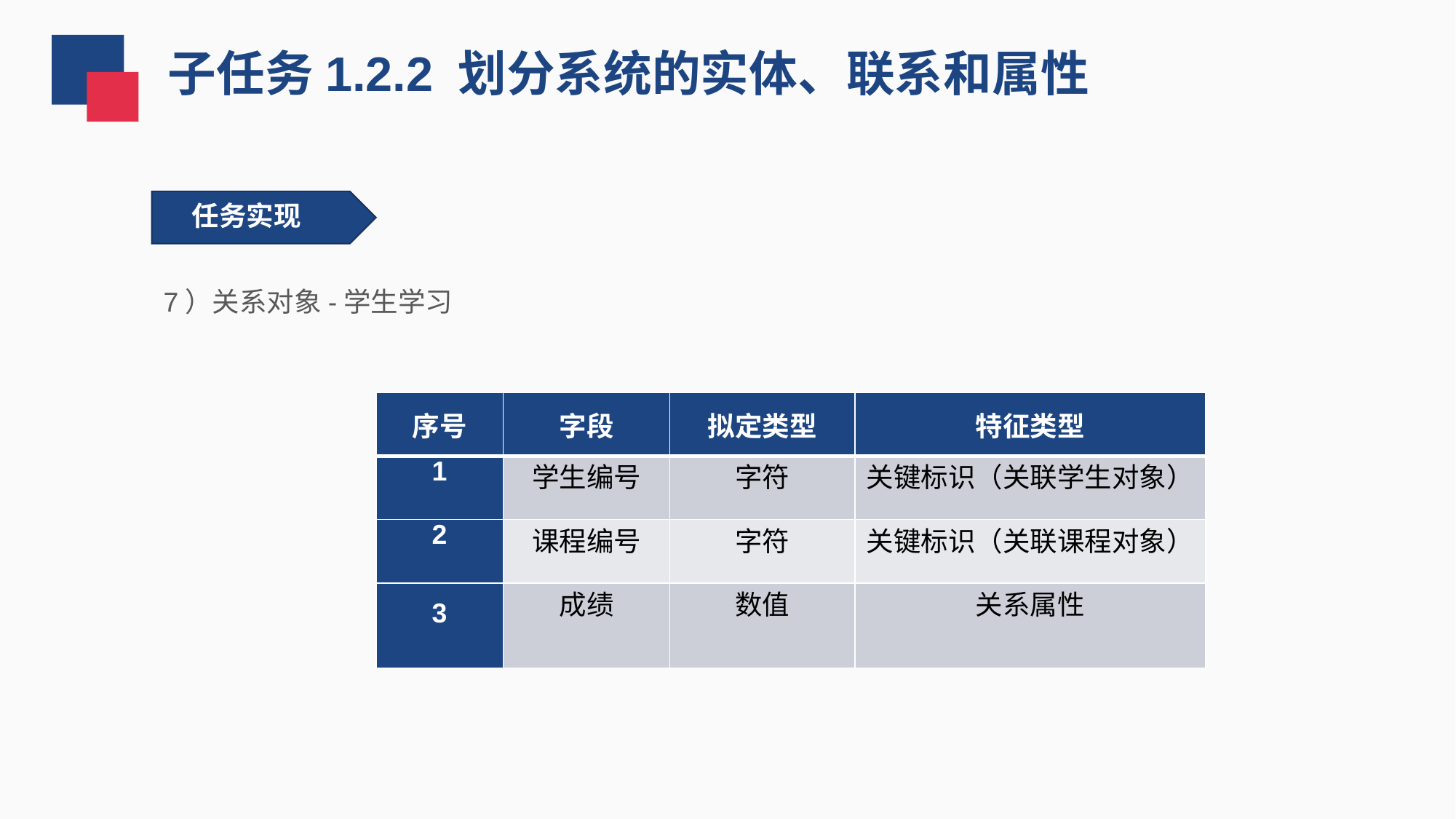

子任务1.2.2 划分系统的实体、联系和属性

任务实现
7）关系对象-学生学习
| 序号 | 字段 | 拟定类型 | 特征类型 |
| --- | --- | --- | --- |
| 1 | 学生编号 | 字符 | 关键标识（关联学生对象） |
| 2 | 课程编号 | 字符 | 关键标识（关联课程对象） |
| 3 | 成绩 | 数值 | 关系属性 |